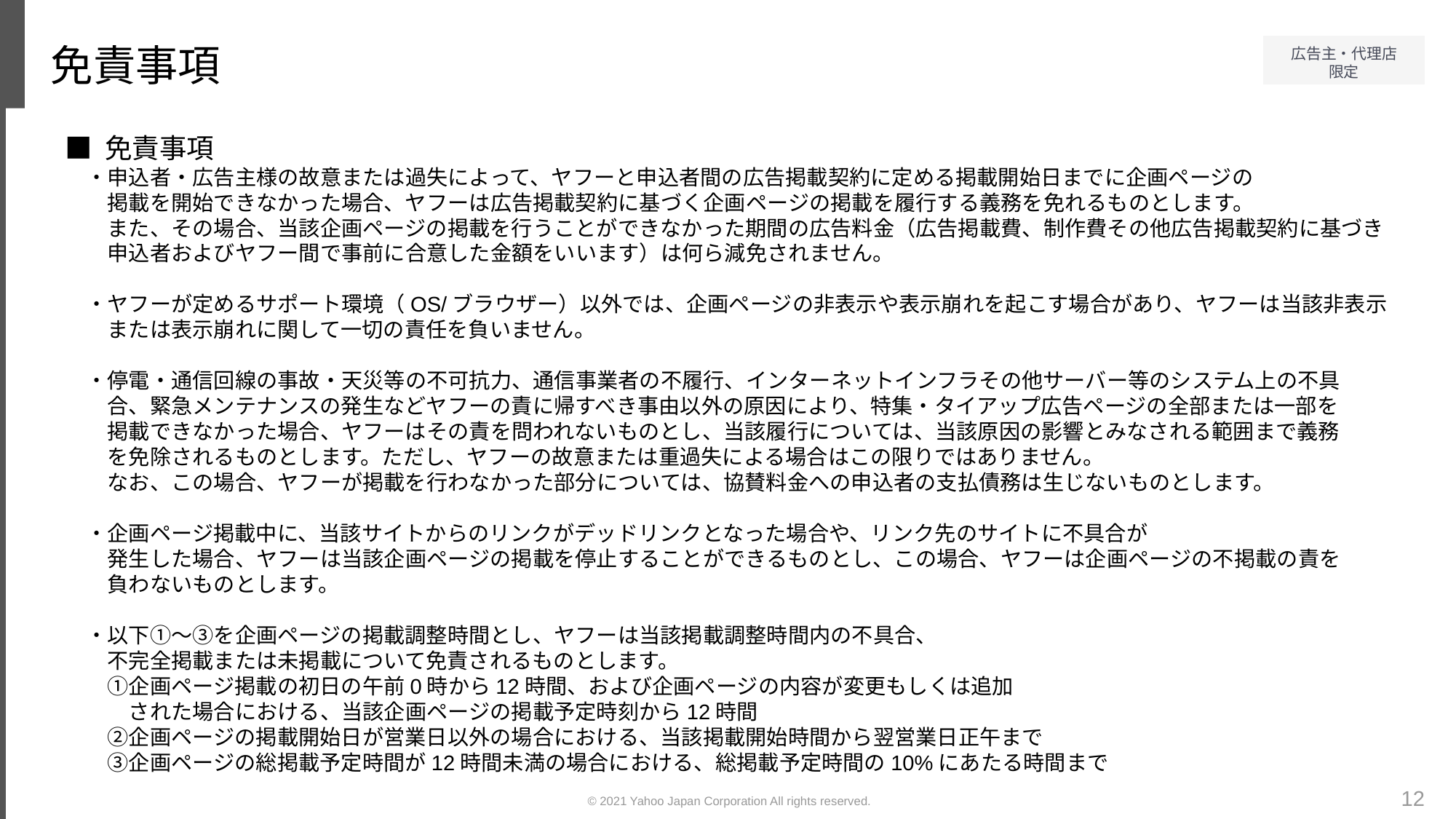

免責事項
■ 免責事項
　・申込者・広告主様の故意または過失によって、ヤフーと申込者間の広告掲載契約に定める掲載開始日までに企画ページの
　　掲載を開始できなかった場合、ヤフーは広告掲載契約に基づく企画ページの掲載を履行する義務を免れるものとします。
　　また、その場合、当該企画ページの掲載を行うことができなかった期間の広告料金（広告掲載費、制作費その他広告掲載契約に基づき
　　申込者およびヤフー間で事前に合意した金額をいいます）は何ら減免されません。

　・ヤフーが定めるサポート環境（OS/ブラウザー）以外では、企画ページの非表示や表示崩れを起こす場合があり、ヤフーは当該非表示
　　または表示崩れに関して一切の責任を負いません。

　・停電・通信回線の事故・天災等の不可抗力、通信事業者の不履行、インターネットインフラその他サーバー等のシステム上の不具
　　合、緊急メンテナンスの発生などヤフーの責に帰すべき事由以外の原因により、特集・タイアップ広告ページの全部または一部を
　　掲載できなかった場合、ヤフーはその責を問われないものとし、当該履行については、当該原因の影響とみなされる範囲まで義務
　　を免除されるものとします。ただし、ヤフーの故意または重過失による場合はこの限りではありません。
　　なお、この場合、ヤフーが掲載を行わなかった部分については、協賛料金への申込者の支払債務は生じないものとします。

　・企画ページ掲載中に、当該サイトからのリンクがデッドリンクとなった場合や、リンク先のサイトに不具合が
　　発生した場合、ヤフーは当該企画ページの掲載を停止することができるものとし、この場合、ヤフーは企画ページの不掲載の責を
　　負わないものとします。

　・以下①～③を企画ページの掲載調整時間とし、ヤフーは当該掲載調整時間内の不具合、
　　不完全掲載または未掲載について免責されるものとします。
　　①企画ページ掲載の初日の午前0時から12時間、および企画ページの内容が変更もしくは追加
　　　された場合における、当該企画ページの掲載予定時刻から12時間
　　②企画ページの掲載開始日が営業日以外の場合における、当該掲載開始時間から翌営業日正午まで
　　③企画ページの総掲載予定時間が12時間未満の場合における、総掲載予定時間の10%にあたる時間まで
12